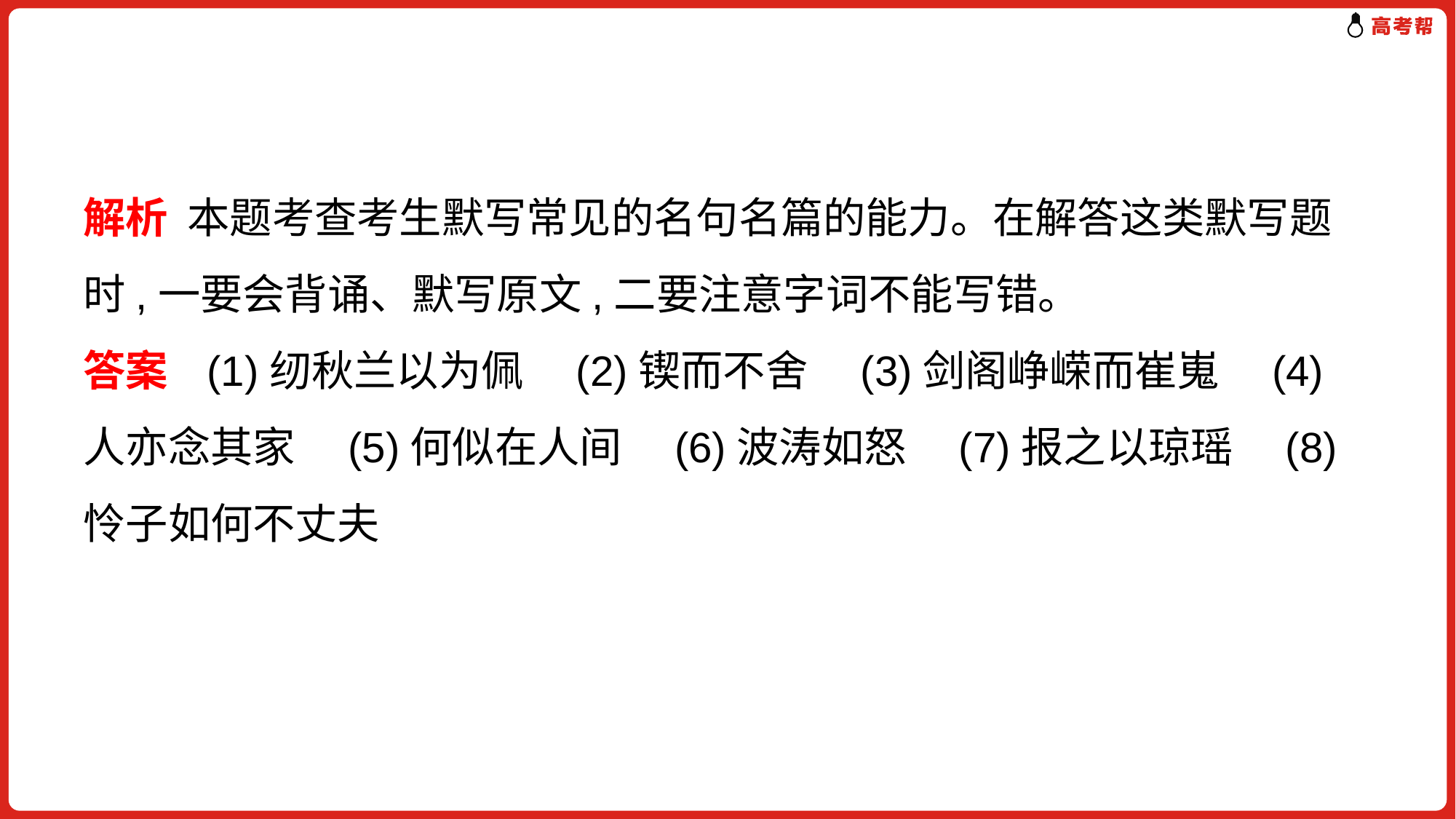

解析  本题考查考生默写常见的名句名篇的能力。在解答这类默写题时,一要会背诵、默写原文,二要注意字词不能写错。
答案   (1)纫秋兰以为佩　(2)锲而不舍　(3)剑阁峥嵘而崔嵬　(4)人亦念其家　(5)何似在人间　(6)波涛如怒　(7)报之以琼瑶　(8)怜子如何不丈夫